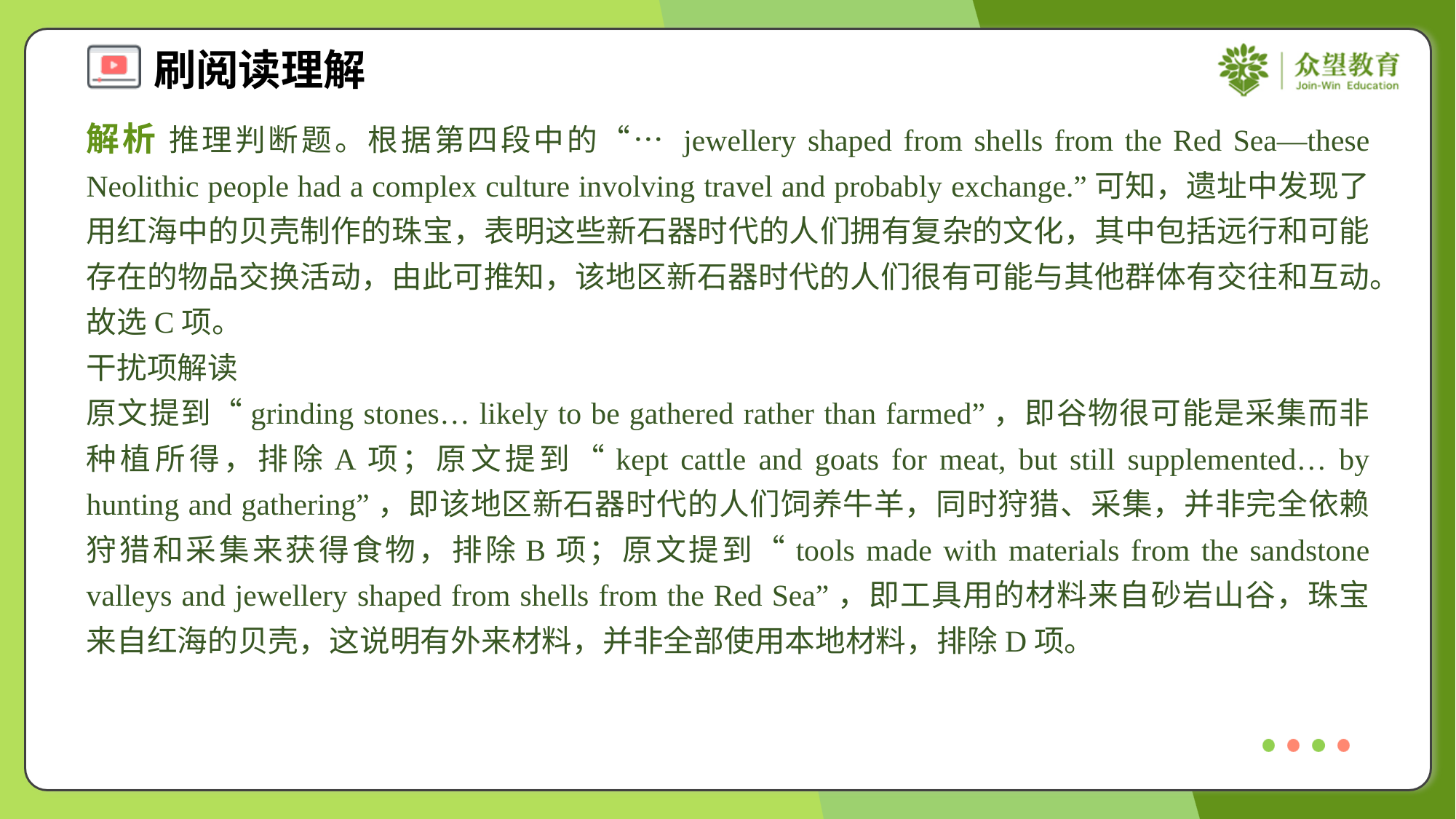

解析 推理判断题。根据第四段中的“… jewellery shaped from shells from the Red Sea—these Neolithic people had a complex culture involving travel and probably exchange.”可知，遗址中发现了用红海中的贝壳制作的珠宝，表明这些新石器时代的人们拥有复杂的文化，其中包括远行和可能存在的物品交换活动，由此可推知，该地区新石器时代的人们很有可能与其他群体有交往和互动。故选C项。
干扰项解读
原文提到“grinding stones… likely to be gathered rather than farmed”，即谷物很可能是采集而非种植所得，排除A项；原文提到“kept cattle and goats for meat, but still supplemented… by hunting and gathering”，即该地区新石器时代的人们饲养牛羊，同时狩猎、采集，并非完全依赖狩猎和采集来获得食物，排除B项；原文提到“tools made with materials from the sandstone valleys and jewellery shaped from shells from the Red Sea”，即工具用的材料来自砂岩山谷，珠宝来自红海的贝壳，这说明有外来材料，并非全部使用本地材料，排除D项。